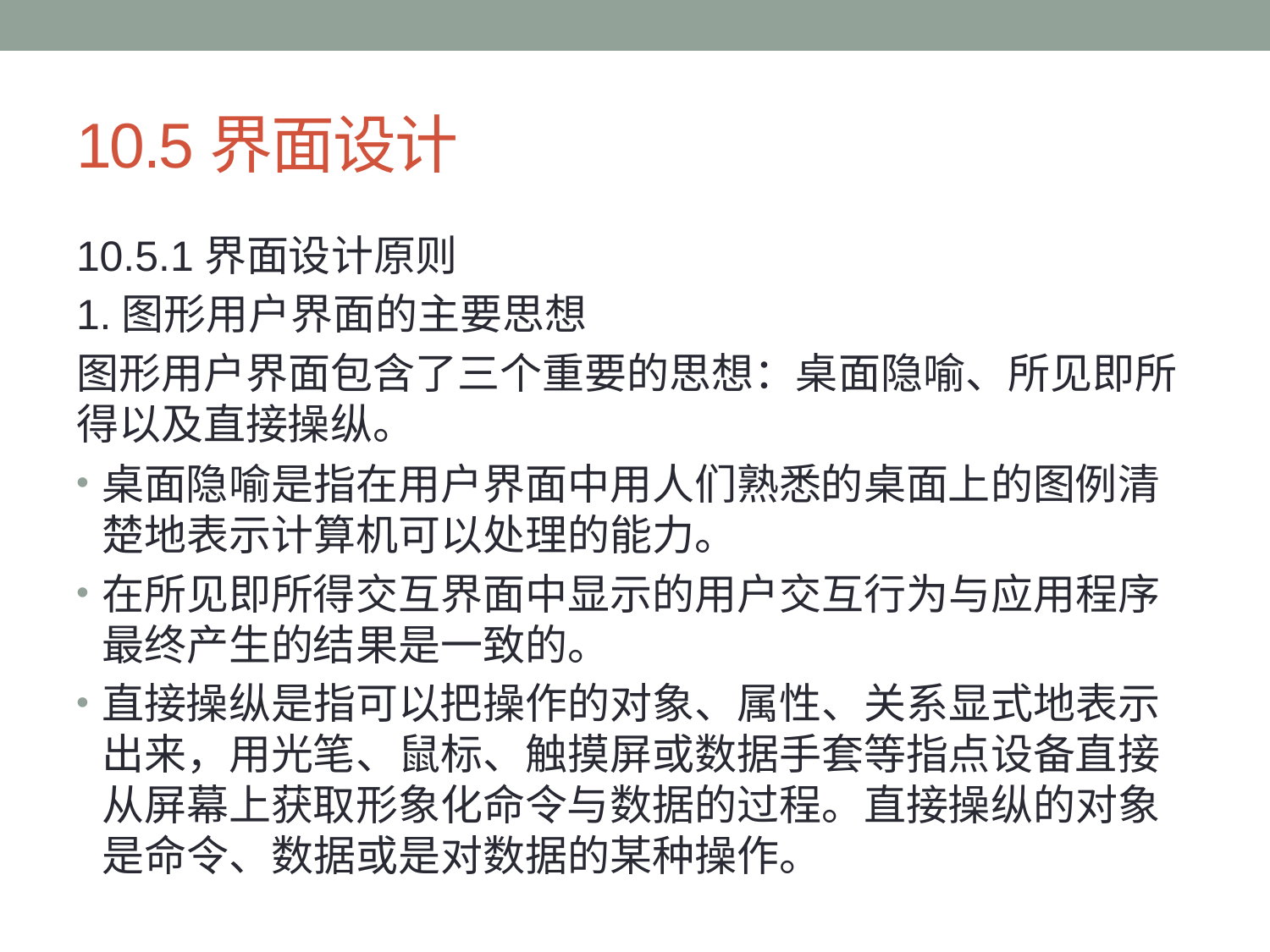

# 10.5界面设计
10.5.1界面设计原则
1.图形用户界面的主要思想
图形用户界面包含了三个重要的思想：桌面隐喻、所见即所得以及直接操纵。
桌面隐喻是指在用户界面中用人们熟悉的桌面上的图例清楚地表示计算机可以处理的能力。
在所见即所得交互界面中显示的用户交互行为与应用程序最终产生的结果是一致的。
直接操纵是指可以把操作的对象、属性、关系显式地表示出来，用光笔、鼠标、触摸屏或数据手套等指点设备直接从屏幕上获取形象化命令与数据的过程。直接操纵的对象是命令、数据或是对数据的某种操作。